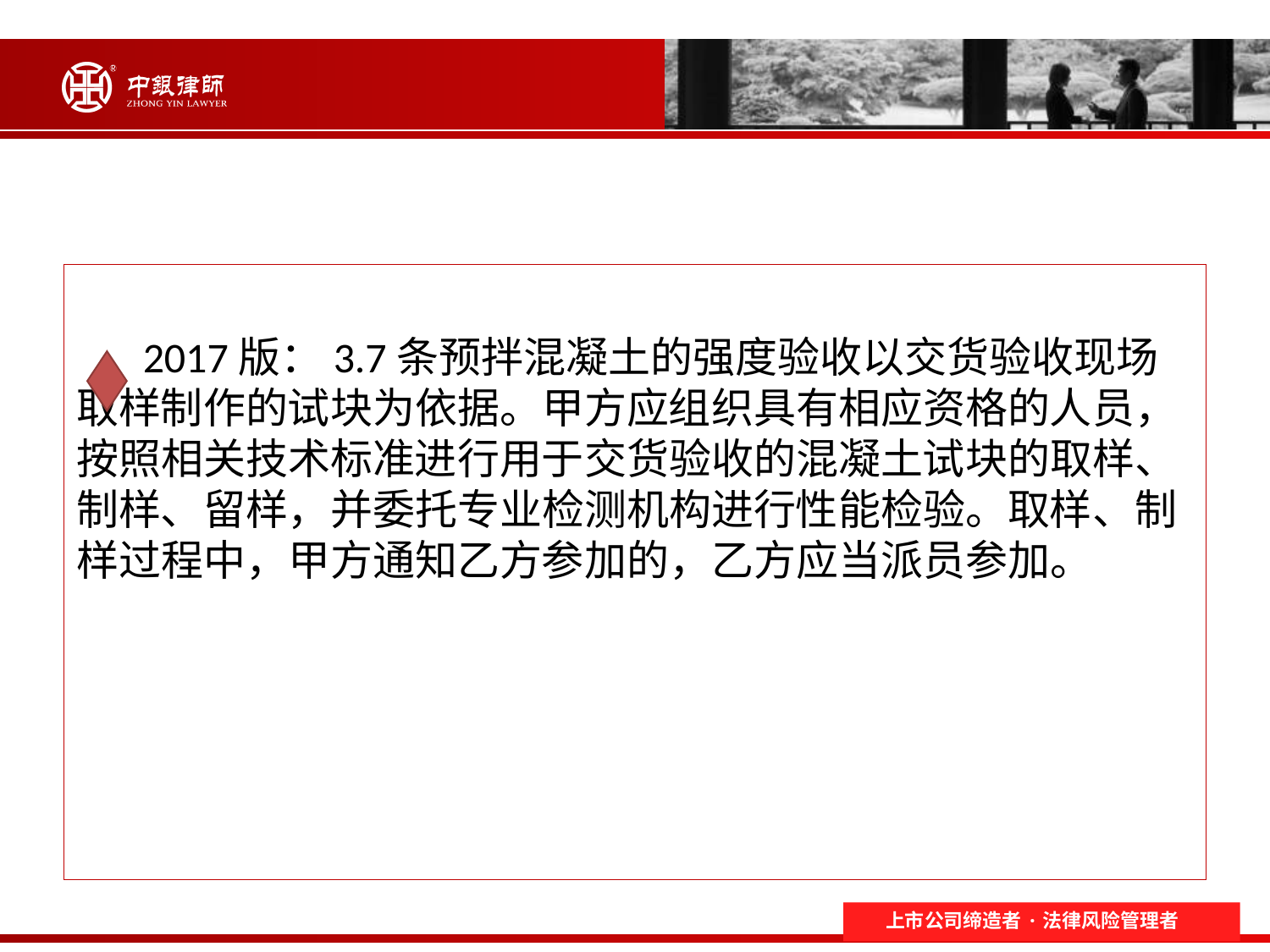

#

       2017版：3.7条预拌混凝土的强度验收以交货验收现场取样制作的试块为依据。甲方应组织具有相应资格的人员，按照相关技术标准进行用于交货验收的混凝土试块的取样、制样、留样，并委托专业检测机构进行性能检验。取样、制样过程中，甲方通知乙方参加的，乙方应当派员参加。